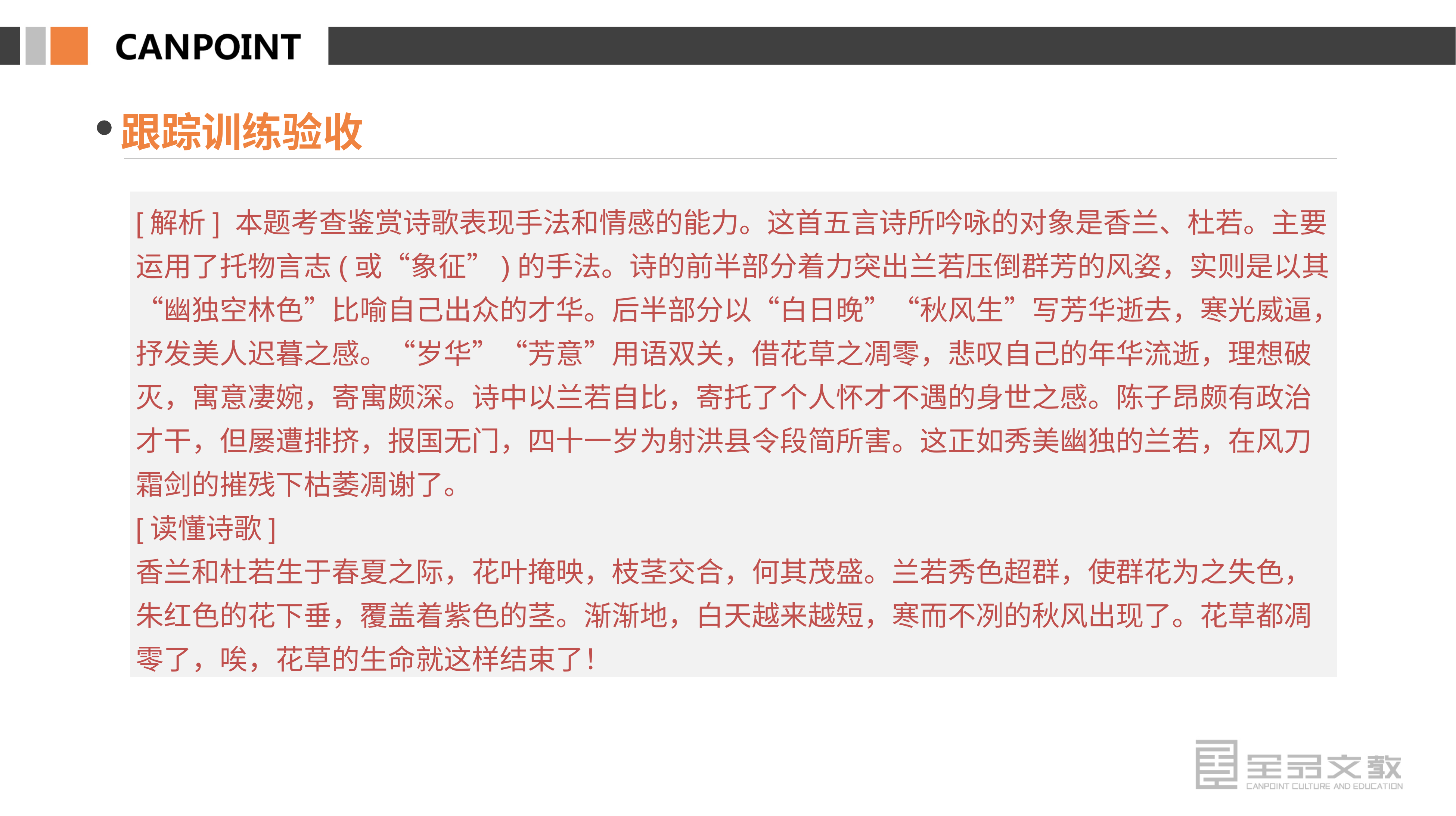

跟踪训练验收

[解析] 本题考查鉴赏诗歌表现手法和情感的能力。这首五言诗所吟咏的对象是香兰、杜若。主要运用了托物言志(或“象征”)的手法。诗的前半部分着力突出兰若压倒群芳的风姿，实则是以其“幽独空林色”比喻自己出众的才华。后半部分以“白日晚”“秋风生”写芳华逝去，寒光威逼，抒发美人迟暮之感。“岁华”“芳意”用语双关，借花草之凋零，悲叹自己的年华流逝，理想破灭，寓意凄婉，寄寓颇深。诗中以兰若自比，寄托了个人怀才不遇的身世之感。陈子昂颇有政治才干，但屡遭排挤，报国无门，四十一岁为射洪县令段简所害。这正如秀美幽独的兰若，在风刀霜剑的摧残下枯萎凋谢了。
[读懂诗歌]
香兰和杜若生于春夏之际，花叶掩映，枝茎交合，何其茂盛。兰若秀色超群，使群花为之失色，朱红色的花下垂，覆盖着紫色的茎。渐渐地，白天越来越短，寒而不冽的秋风出现了。花草都凋零了，唉，花草的生命就这样结束了！